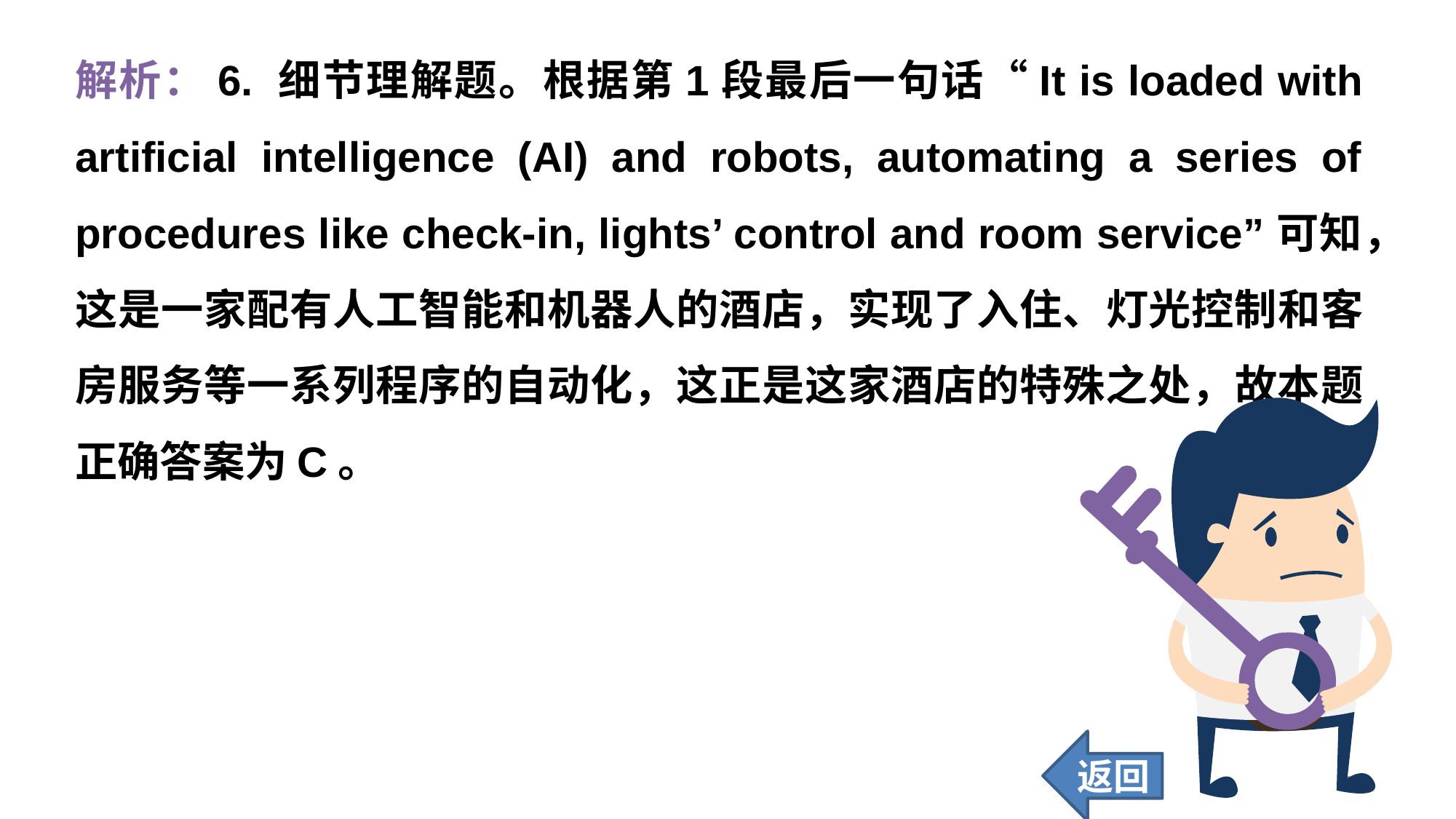

解析：6. 细节理解题。根据第1段最后一句话“It is loaded with artificial intelligence (AI) and robots, automating a series of procedures like check-in, lights’ control and room service”可知，这是一家配有人工智能和机器人的酒店，实现了入住、灯光控制和客房服务等一系列程序的自动化，这正是这家酒店的特殊之处，故本题正确答案为C。

返回
101